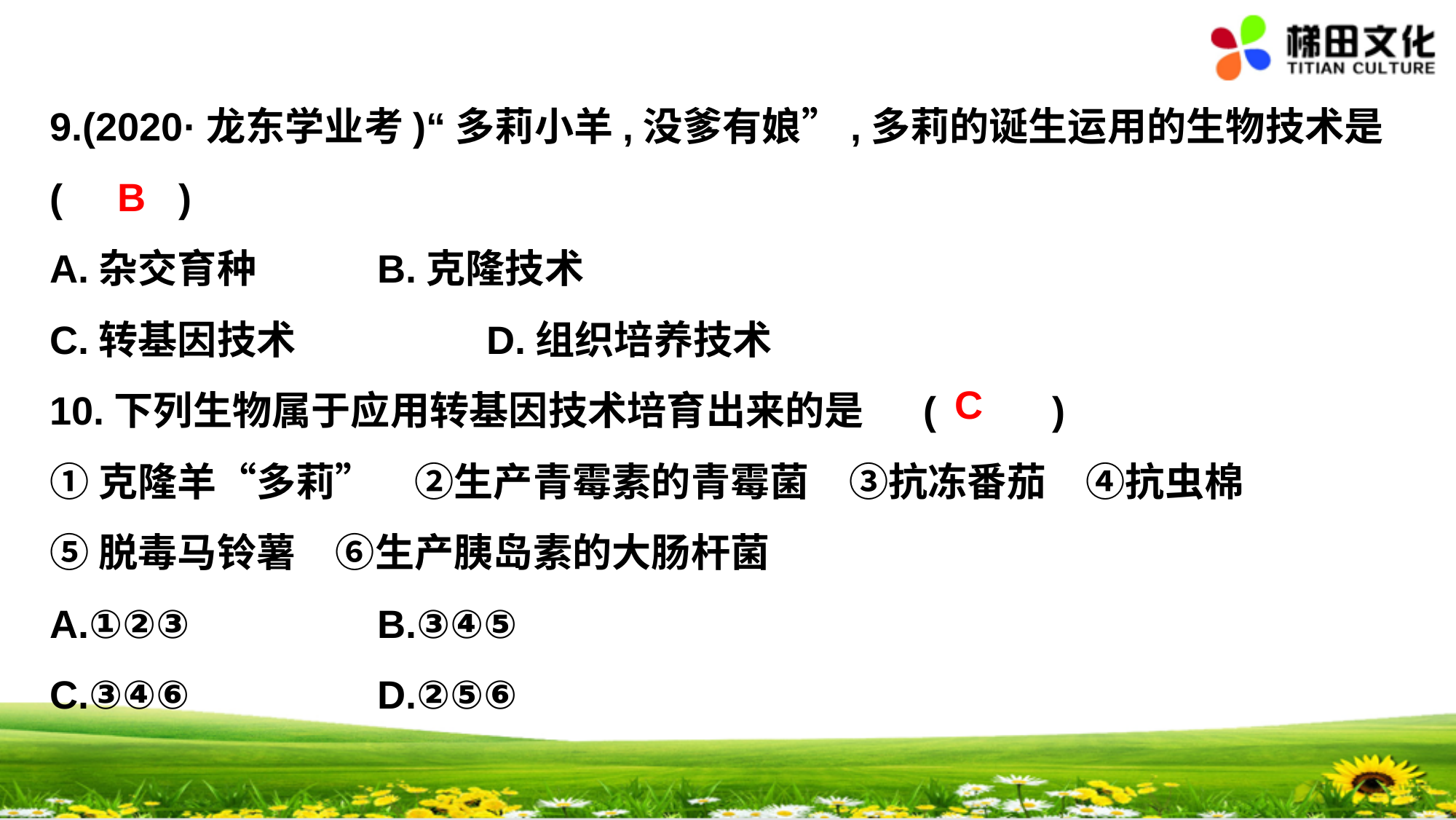

9.(2020·龙东学业考)“多莉小羊,没爹有娘”,多莉的诞生运用的生物技术是
(　  　)
A.杂交育种		B.克隆技术
C.转基因技术		D.组织培养技术
10.下列生物属于应用转基因技术培育出来的是	(　  　)
①克隆羊“多莉”　②生产青霉素的青霉菌　③抗冻番茄　④抗虫棉
⑤脱毒马铃薯　⑥生产胰岛素的大肠杆菌
A.①②③		B.③④⑤
C.③④⑥		D.②⑤⑥
B
C